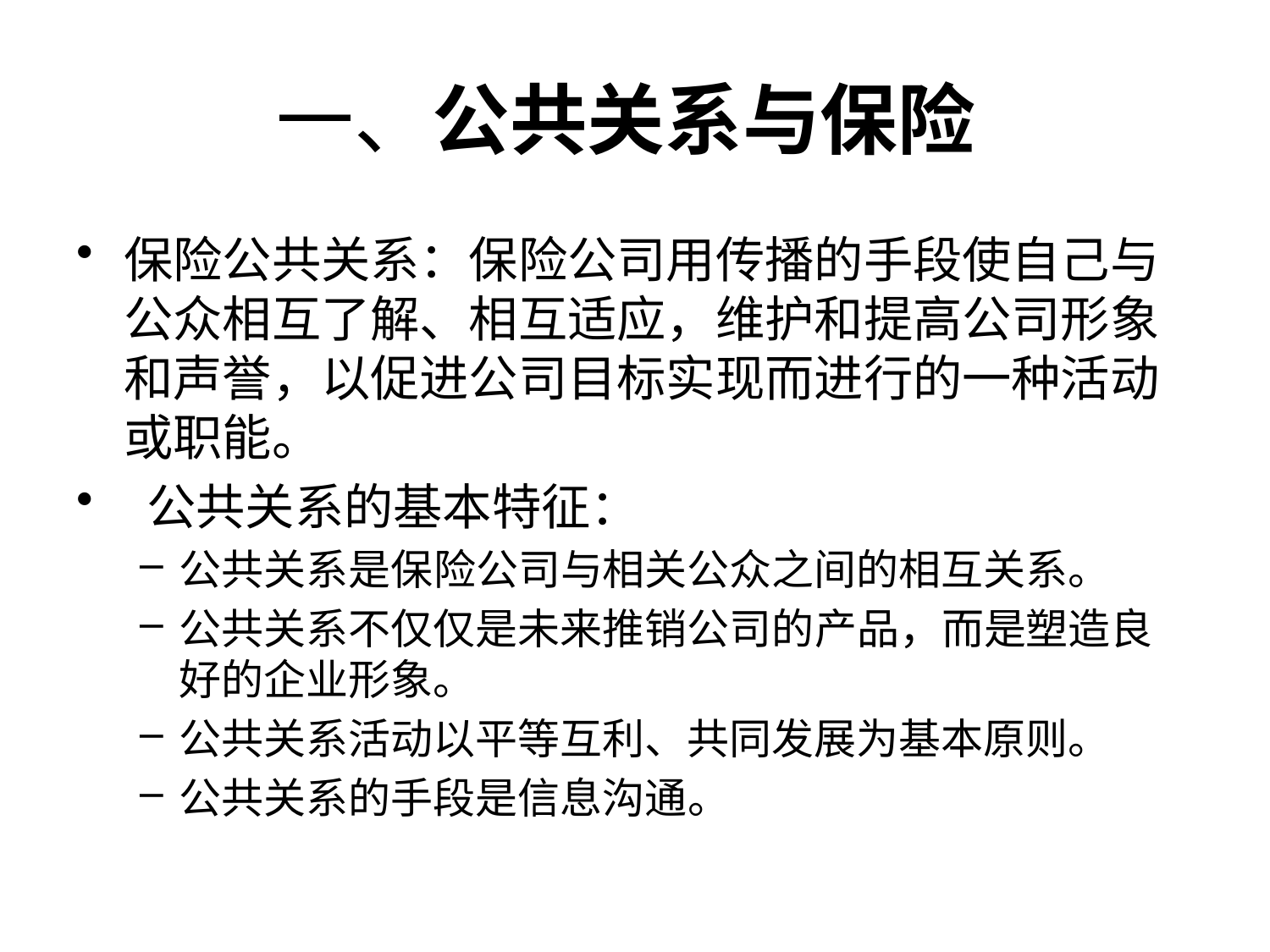

# 一、公共关系与保险
保险公共关系：保险公司用传播的手段使自己与公众相互了解、相互适应，维护和提高公司形象和声誉，以促进公司目标实现而进行的一种活动或职能。
 公共关系的基本特征：
公共关系是保险公司与相关公众之间的相互关系。
公共关系不仅仅是未来推销公司的产品，而是塑造良好的企业形象。
公共关系活动以平等互利、共同发展为基本原则。
公共关系的手段是信息沟通。